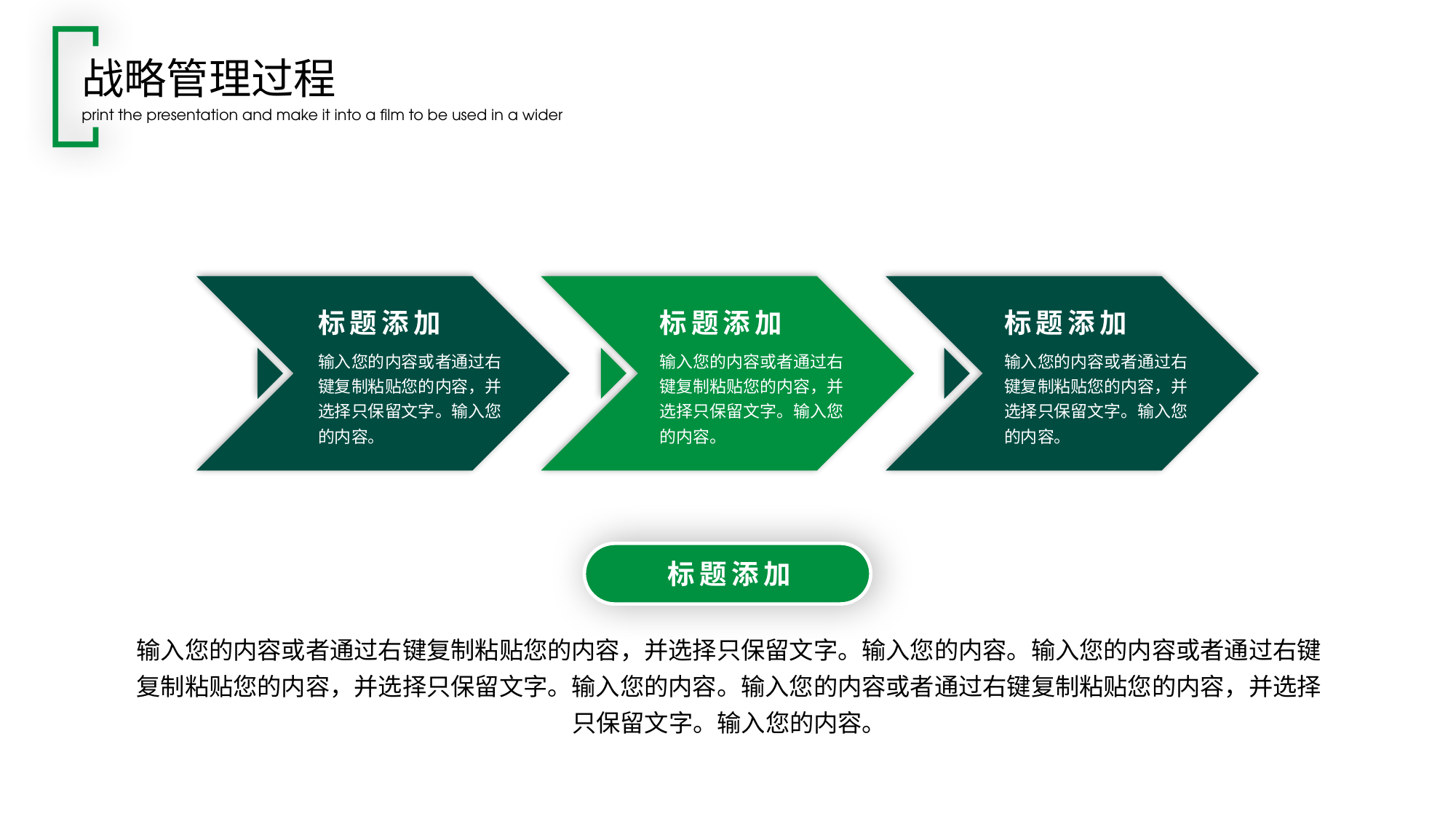

战略管理过程
print the presentation and make it into a film to be used in a wider

标题添加
输入您的内容或者通过右键复制粘贴您的内容，并选择只保留文字。输入您的内容。
标题添加
输入您的内容或者通过右键复制粘贴您的内容，并选择只保留文字。输入您的内容。
标题添加
输入您的内容或者通过右键复制粘贴您的内容，并选择只保留文字。输入您的内容。

标题添加
输入您的内容或者通过右键复制粘贴您的内容，并选择只保留文字。输入您的内容。输入您的内容或者通过右键复制粘贴您的内容，并选择只保留文字。输入您的内容。输入您的内容或者通过右键复制粘贴您的内容，并选择只保留文字。输入您的内容。